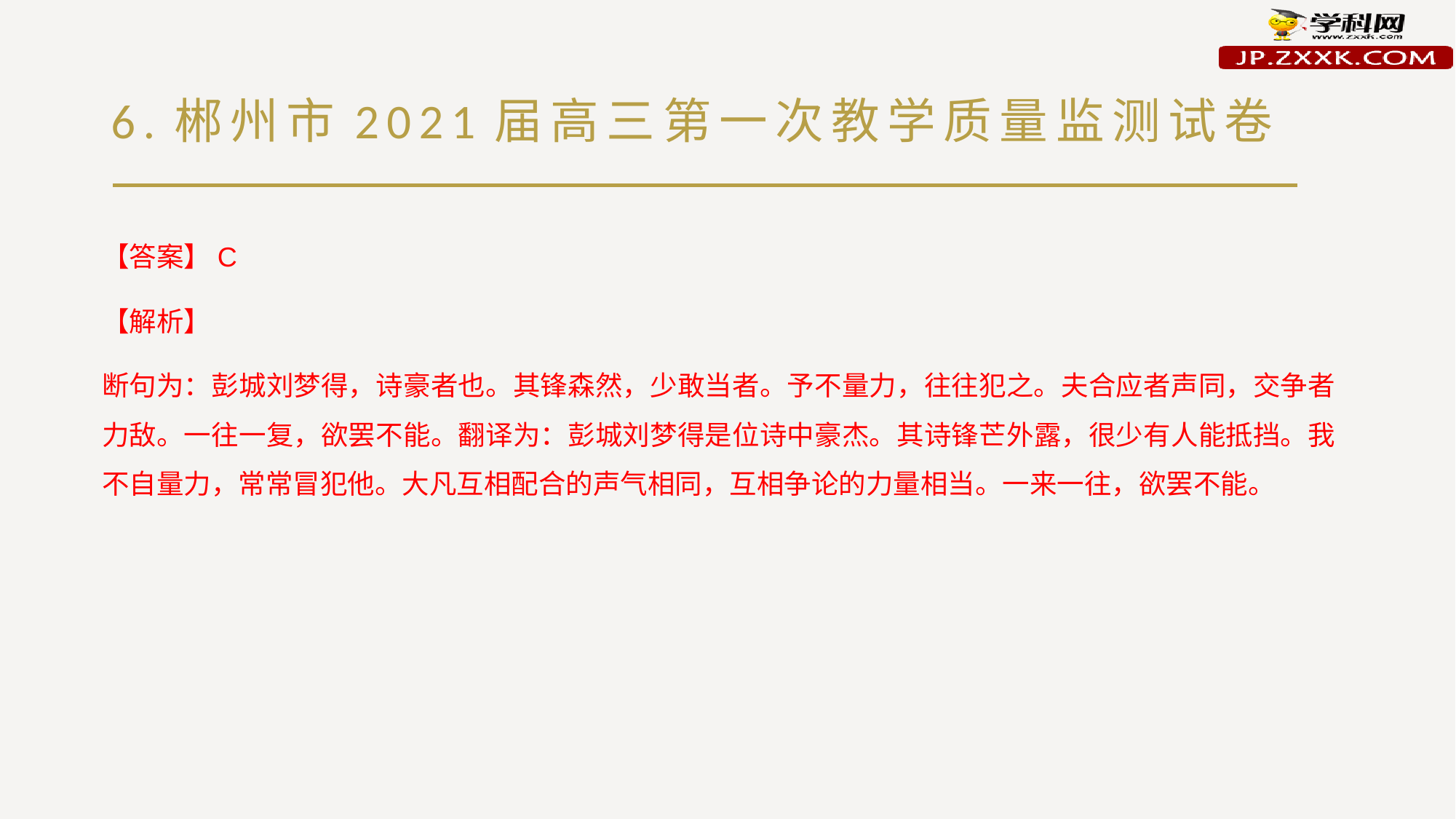

# 6.郴州市2021届高三第一次教学质量监测试卷
【答案】C
【解析】
断句为：彭城刘梦得，诗豪者也。其锋森然，少敢当者。予不量力，往往犯之。夫合应者声同，交争者力敌。一往一复，欲罢不能。翻译为：彭城刘梦得是位诗中豪杰。其诗锋芒外露，很少有人能抵挡。我不自量力，常常冒犯他。大凡互相配合的声气相同，互相争论的力量相当。一来一往，欲罢不能。